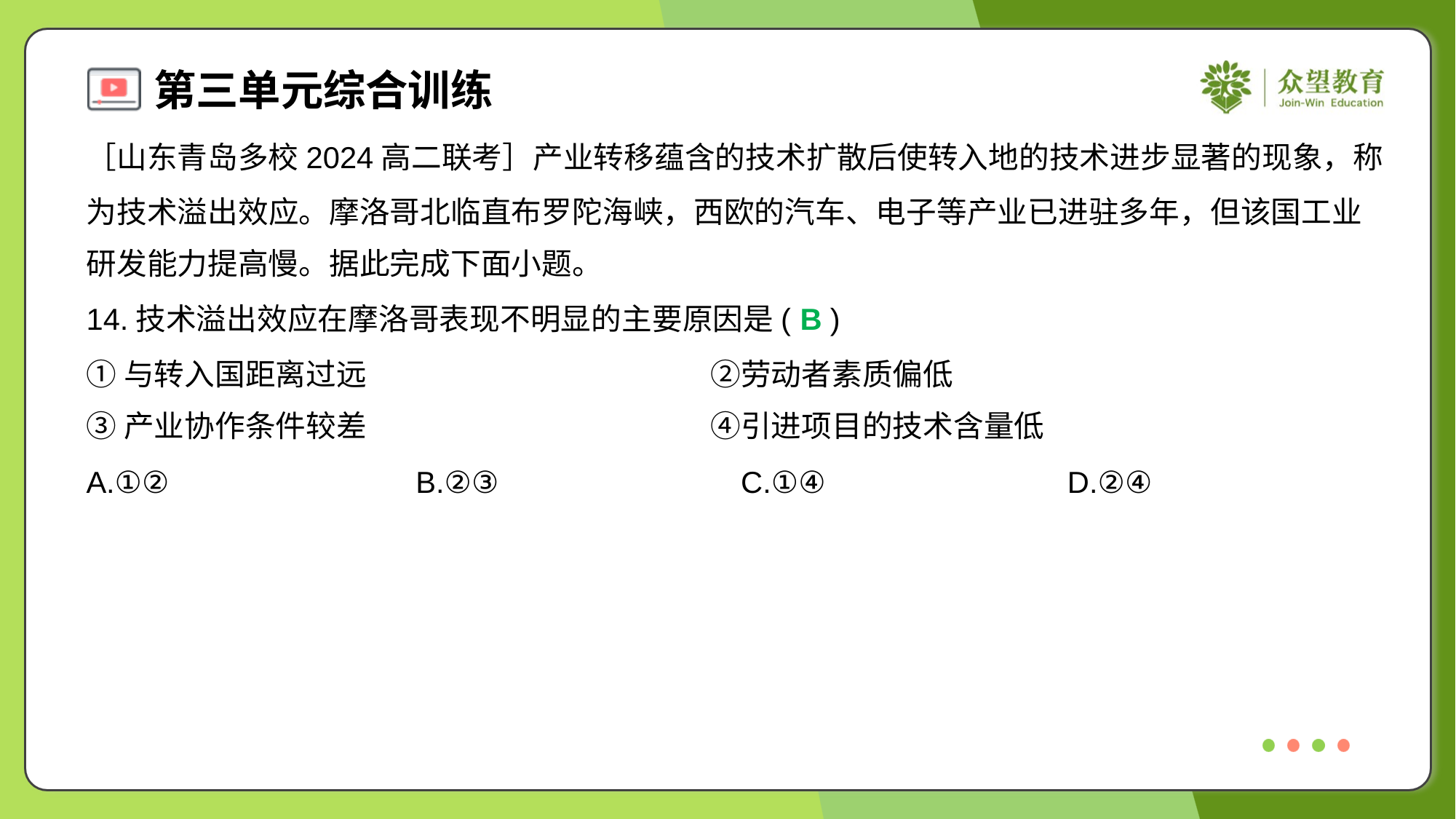

［山东青岛多校2024高二联考］产业转移蕴含的技术扩散后使转入地的技术进步显著的现象，称
为技术溢出效应。摩洛哥北临直布罗陀海峡，西欧的汽车、电子等产业已进驻多年，但该国工业
研发能力提高慢。据此完成下面小题。
14.技术溢出效应在摩洛哥表现不明显的主要原因是(     )
B
①与转入国距离过远	②劳动者素质偏低
③产业协作条件较差	④引进项目的技术含量低
A.①②	B.②③	C.①④	D.②④